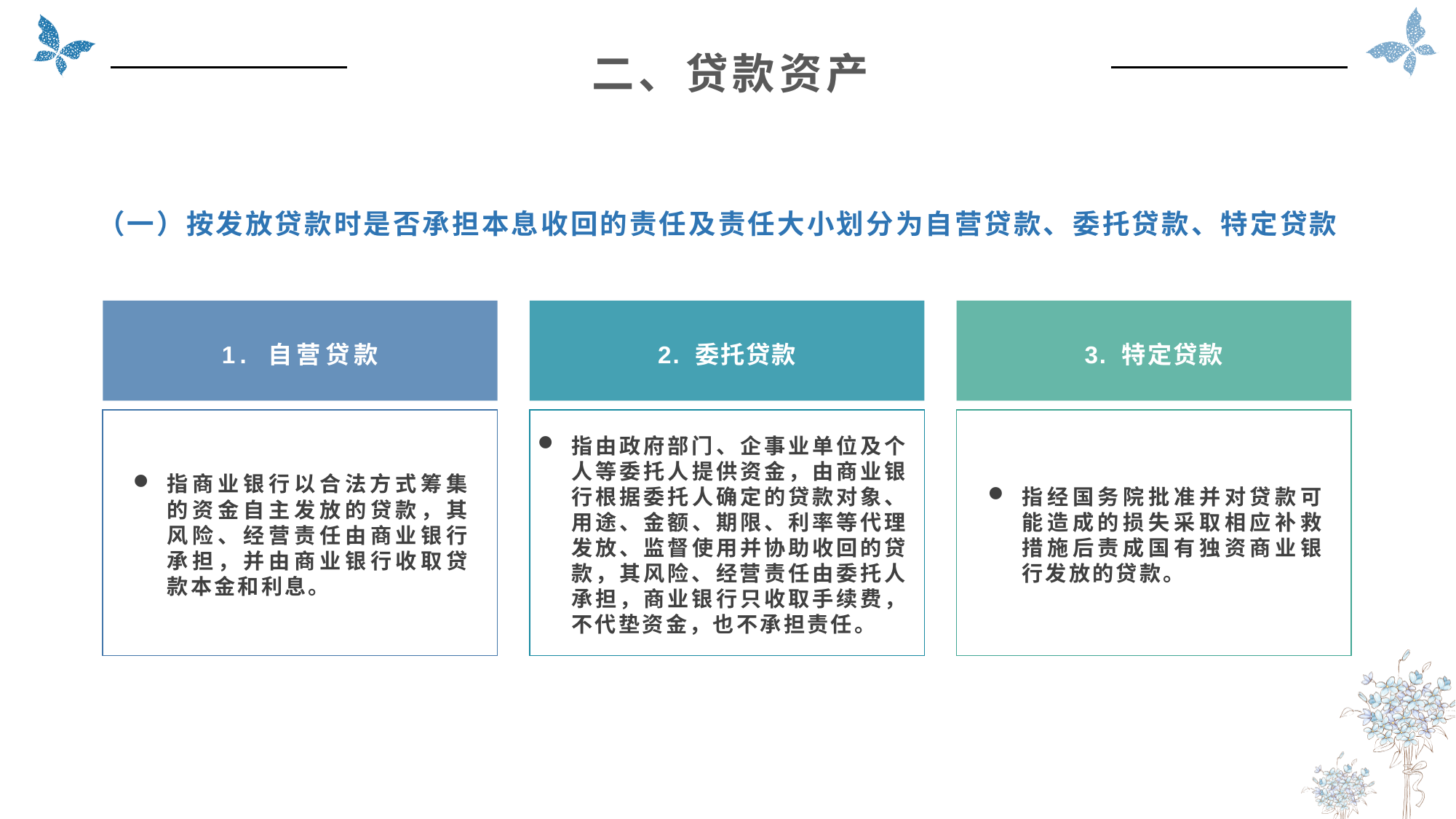

二、贷款资产
（一）按发放贷款时是否承担本息收回的责任及责任大小划分为自营贷款、委托贷款、特定贷款

2. 委托贷款
3. 特定贷款
1. 自营贷款

指商业银行以合法方式筹集的资金自主发放的贷款，其风险、经营责任由商业银行承担，并由商业银行收取贷款本金和利息。
指经国务院批准并对贷款可能造成的损失采取相应补救措施后责成国有独资商业银行发放的贷款。
指由政府部门、企事业单位及个人等委托人提供资金，由商业银行根据委托人确定的贷款对象、用途、金额、期限、利率等代理发放、监督使用并协助收回的贷款，其风险、经营责任由委托人承担，商业银行只收取手续费，不代垫资金，也不承担责任。